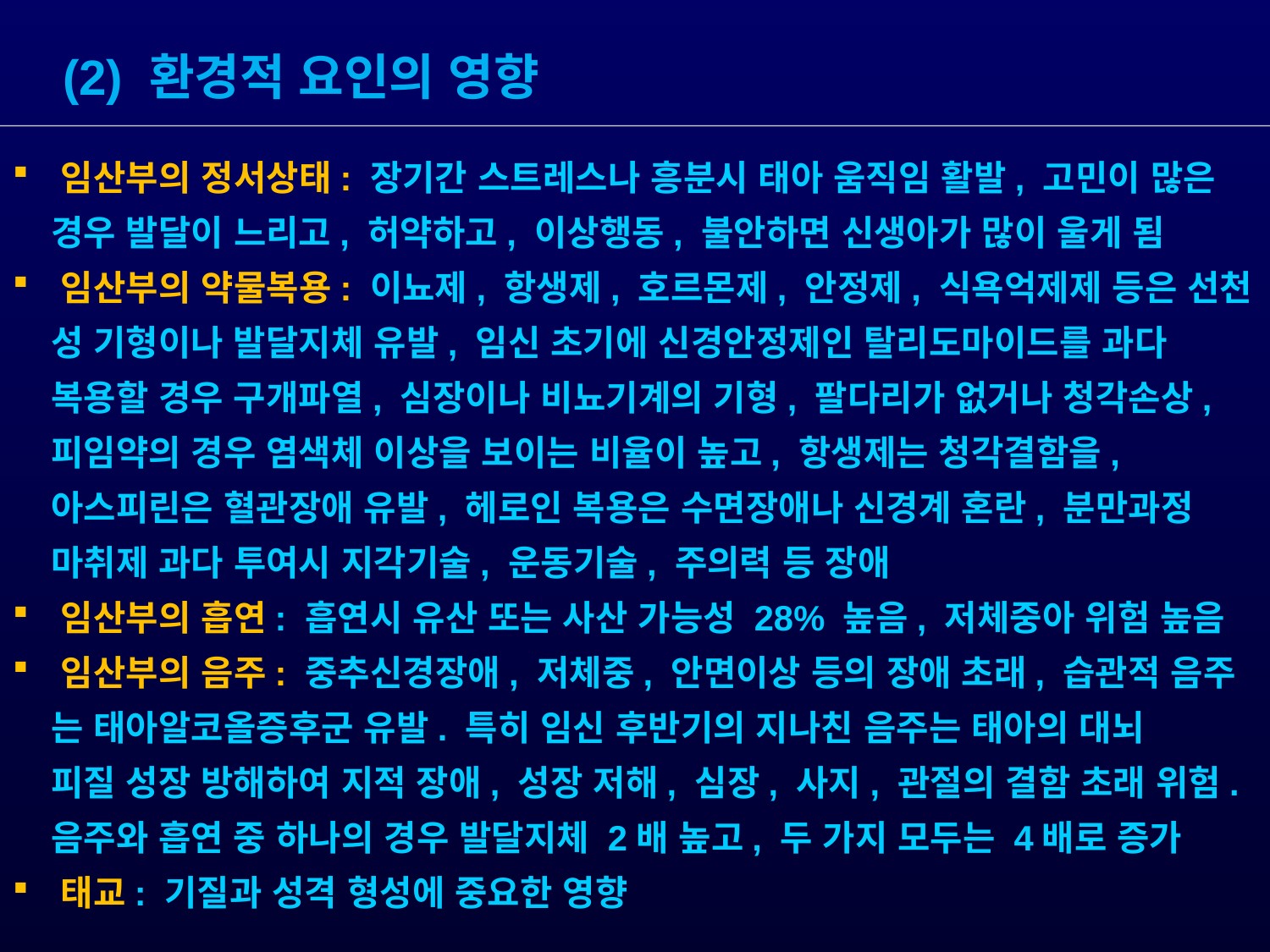

(2) 환경적 요인의 영향

 임산부의 정서상태: 장기간 스트레스나 흥분시 태아 움직임 활발, 고민이 많은
   경우 발달이 느리고, 허약하고, 이상행동, 불안하면 신생아가 많이 울게 됨
 임산부의 약물복용: 이뇨제, 항생제, 호르몬제, 안정제, 식욕억제제 등은 선천
   성 기형이나 발달지체 유발, 임신 초기에 신경안정제인 탈리도마이드를 과다
   복용할 경우 구개파열, 심장이나 비뇨기계의 기형, 팔다리가 없거나 청각손상,
   피임약의 경우 염색체 이상을 보이는 비율이 높고, 항생제는 청각결함을,
   아스피린은 혈관장애 유발, 헤로인 복용은 수면장애나 신경계 혼란, 분만과정
   마취제 과다 투여시 지각기술, 운동기술, 주의력 등 장애
 임산부의 흡연: 흡연시 유산 또는 사산 가능성 28% 높음, 저체중아 위험 높음
 임산부의 음주: 중추신경장애, 저체중, 안면이상 등의 장애 초래, 습관적 음주
   는 태아알코올증후군 유발. 특히 임신 후반기의 지나친 음주는 태아의 대뇌
   피질 성장 방해하여 지적 장애, 성장 저해, 심장, 사지, 관절의 결함 초래 위험.
   음주와 흡연 중 하나의 경우 발달지체 2배 높고, 두 가지 모두는 4배로 증가
 태교: 기질과 성격 형성에 중요한 영향